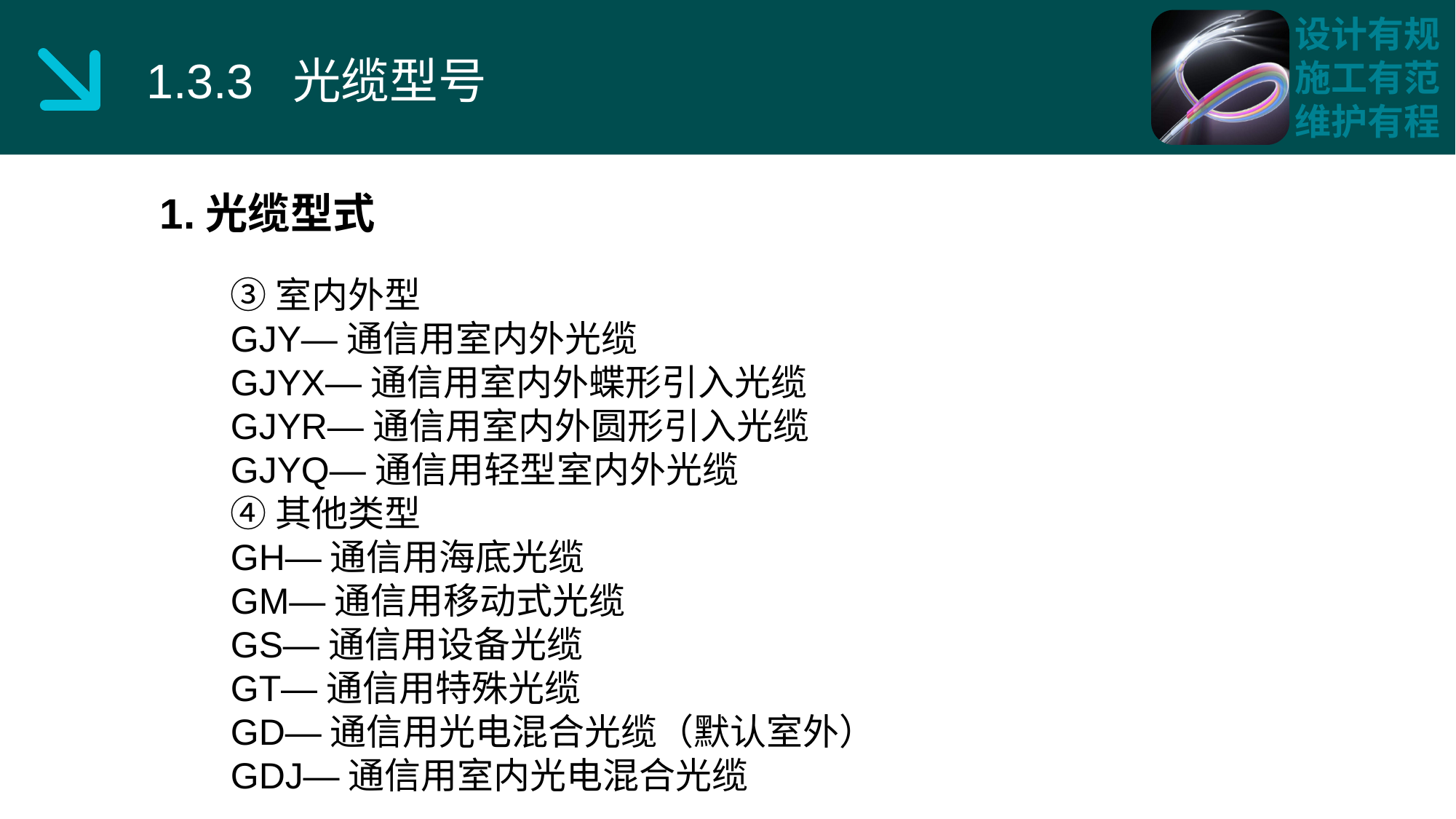

1.3.3  光缆型号

1.光缆型式
③室内外型
GJY—通信用室内外光缆
GJYX—通信用室内外蝶形引入光缆
GJYR—通信用室内外圆形引入光缆
GJYQ—通信用轻型室内外光缆
④其他类型
GH—通信用海底光缆
GM—通信用移动式光缆
GS—通信用设备光缆
GT—通信用特殊光缆
GD—通信用光电混合光缆（默认室外）
GDJ—通信用室内光电混合光缆